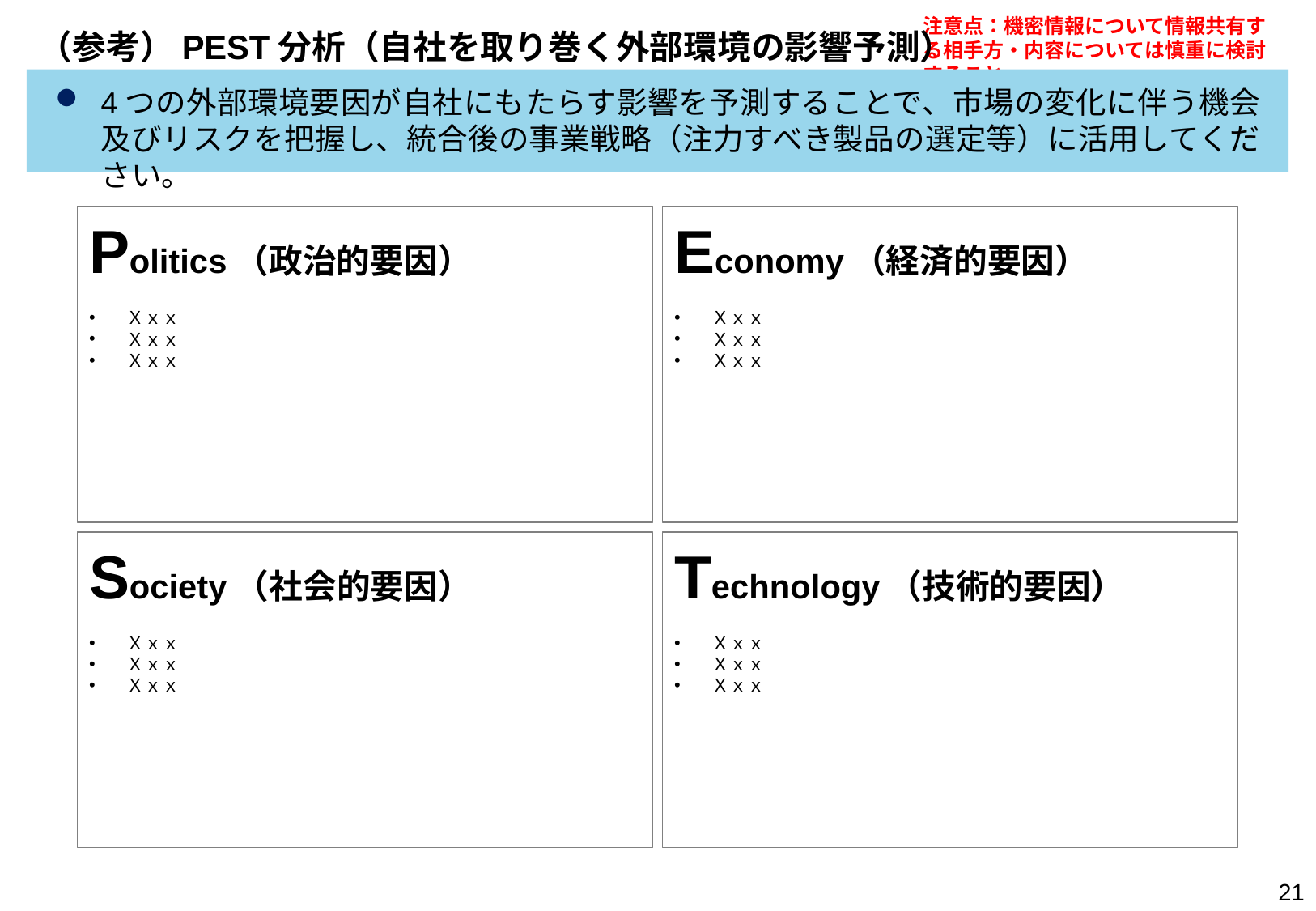

# （参考）PEST分析（自社を取り巻く外部環境の影響予測）
4つの外部環境要因が自社にもたらす影響を予測することで、市場の変化に伴う機会及びリスクを把握し、統合後の事業戦略（注力すべき製品の選定等）に活用してください。
Politics（政治的要因）

Ｘｘｘ
Ｘｘｘ
Ｘｘｘ
Economy（経済的要因）

Ｘｘｘ
Ｘｘｘ
Ｘｘｘ
Society（社会的要因）

Ｘｘｘ
Ｘｘｘ
Ｘｘｘ
Technology（技術的要因）

Ｘｘｘ
Ｘｘｘ
Ｘｘｘ
21